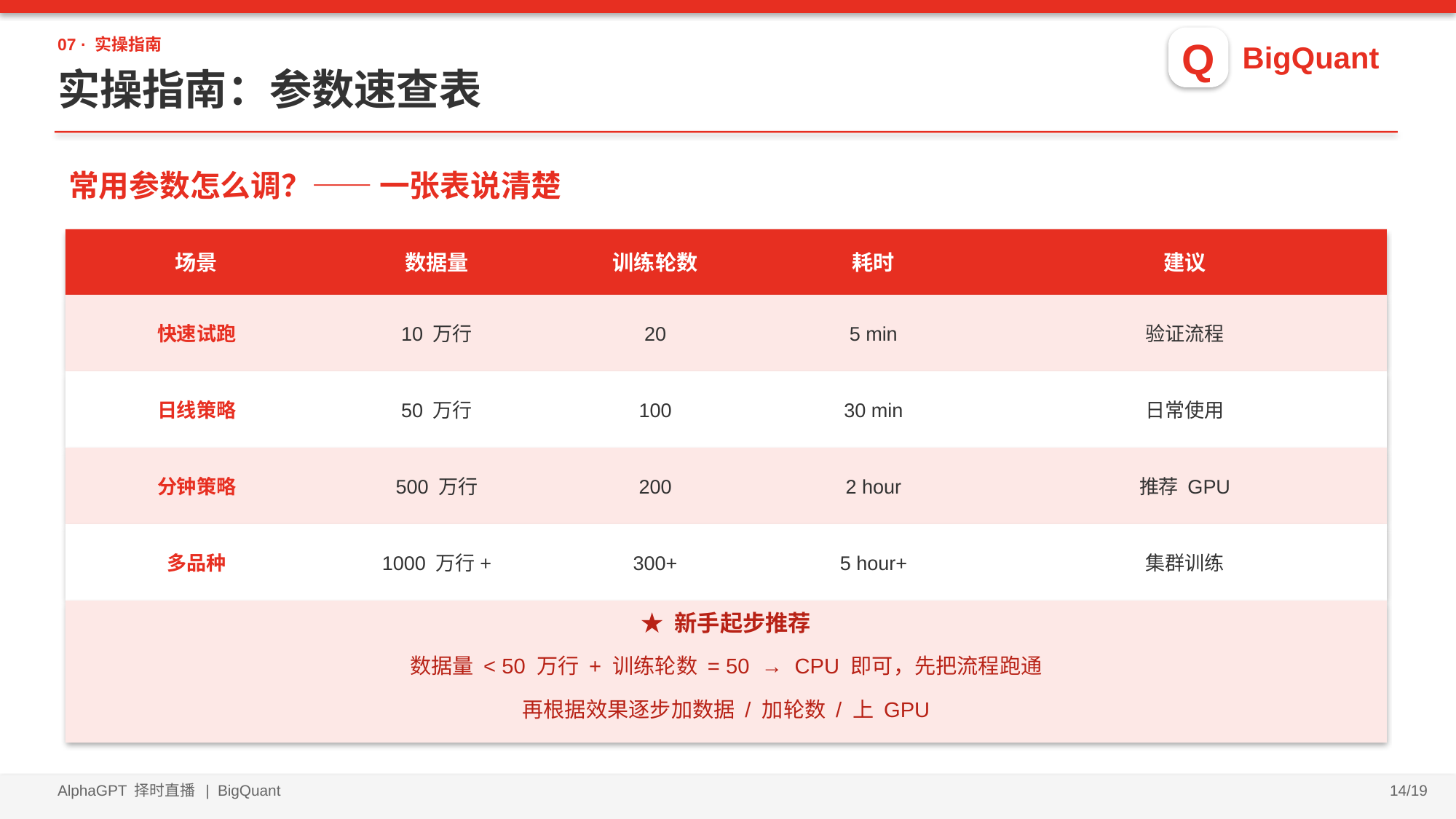

Q
BigQuant
07 · 实操指南
实操指南：参数速查表

常用参数怎么调？—— 一张表说清楚

场景
数据量
训练轮数
耗时
建议

快速试跑
10 万行
20
5 min
验证流程

日线策略
50 万行
100
30 min
日常使用

分钟策略
500 万行
200
2 hour
推荐 GPU

多品种
1000 万行+
300+
5 hour+
集群训练

★ 新手起步推荐
数据量 < 50 万行 + 训练轮数 = 50  →  CPU 即可，先把流程跑通
再根据效果逐步加数据 / 加轮数 / 上 GPU

AlphaGPT 择时直播  |  BigQuant
14/19